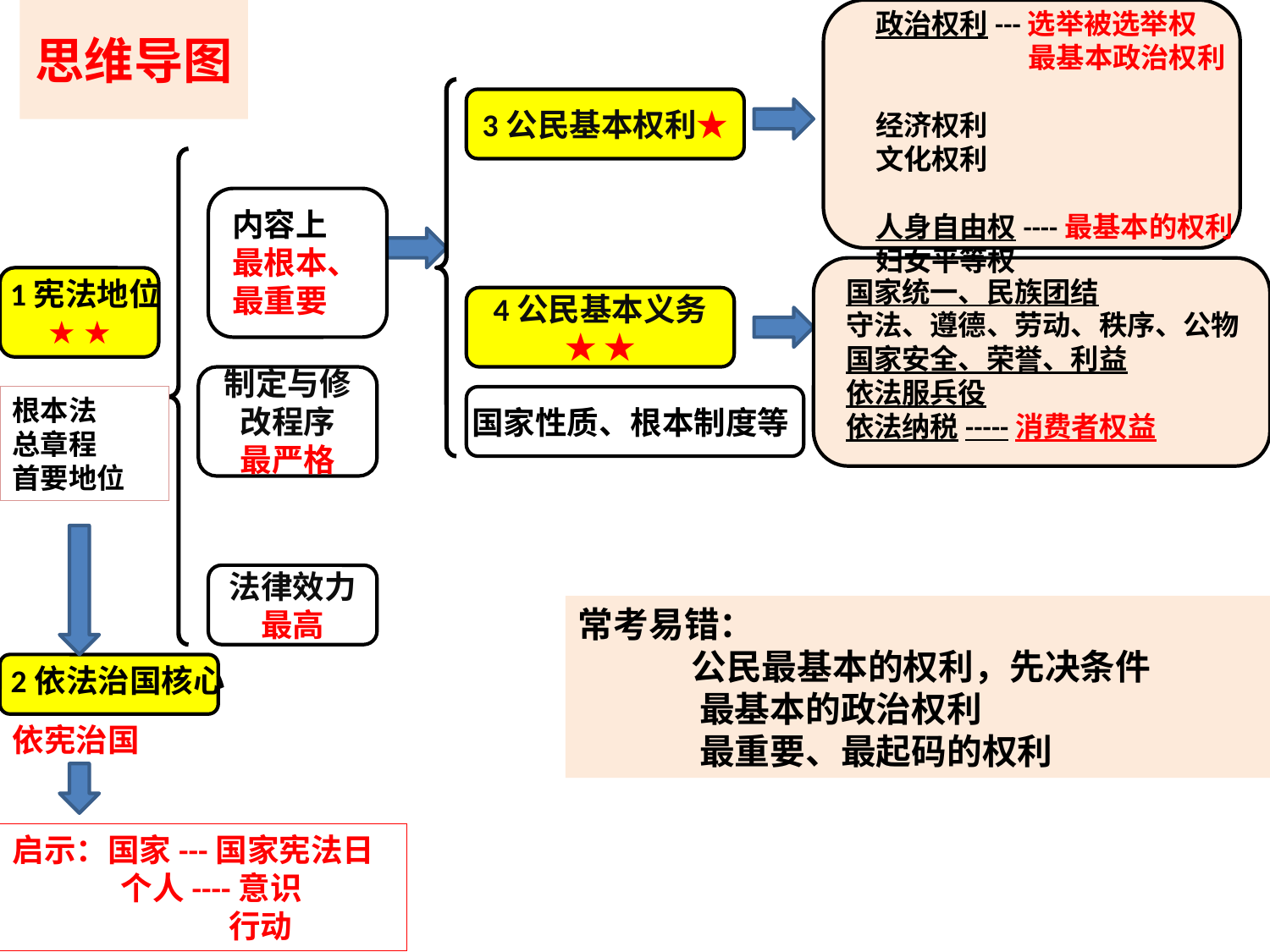

# 思维导图

政治权利---选举被选举权
                       最基本政治权利
经济权利
文化权利

人身自由权----最基本的权利
妇女平等权

3公民基本权利★

内容上
最根本、
最重要

★ ★
1宪法地位
国家统一、民族团结
守法、遵德、劳动、秩序、公物国家安全、荣誉、利益
依法服兵役
依法纳税-----消费者权益

4公民基本义务★ ★

制定与修改程序
最严格

根本法
总章程
首要地位

国家性质、根本制度等

法律效力
最高

常考易错：
             公民最基本的权利，先决条件
              最基本的政治权利
              最重要、最起码的权利

2依法治国核心
依宪治国

启示：国家---国家宪法日
              个人----意识
                             行动